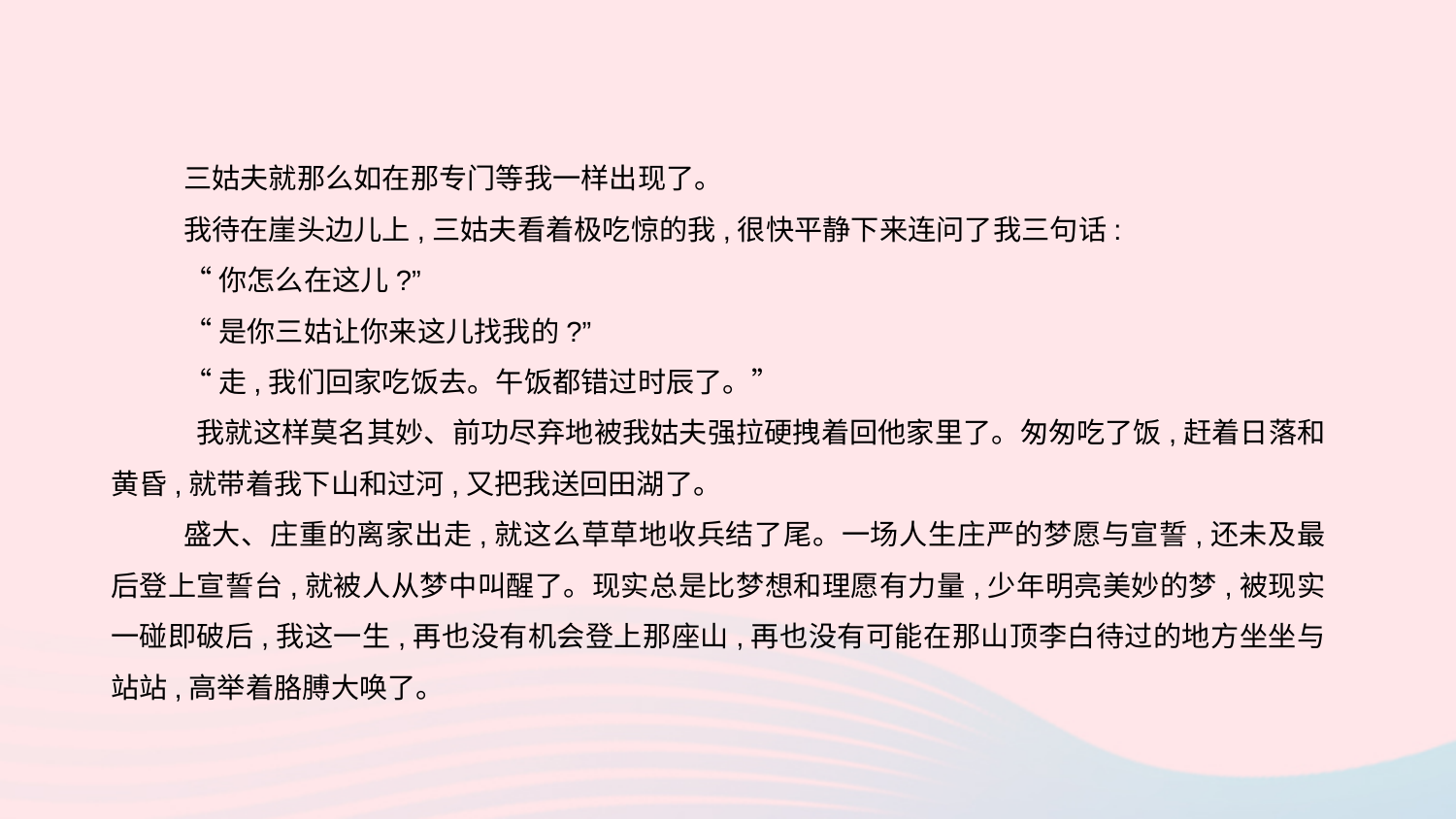

三姑夫就那么如在那专门等我一样出现了。
我待在崖头边儿上,三姑夫看着极吃惊的我,很快平静下来连问了我三句话:
“你怎么在这儿?”
“是你三姑让你来这儿找我的?”
“走,我们回家吃饭去。午饭都错过时辰了。”
 我就这样莫名其妙、前功尽弃地被我姑夫强拉硬拽着回他家里了。匆匆吃了饭,赶着日落和黄昏,就带着我下山和过河,又把我送回田湖了。
盛大、庄重的离家出走,就这么草草地收兵结了尾。一场人生庄严的梦愿与宣誓,还未及最后登上宣誓台,就被人从梦中叫醒了。现实总是比梦想和理愿有力量,少年明亮美妙的梦,被现实一碰即破后,我这一生,再也没有机会登上那座山,再也没有可能在那山顶李白待过的地方坐坐与站站,高举着胳膊大唤了。